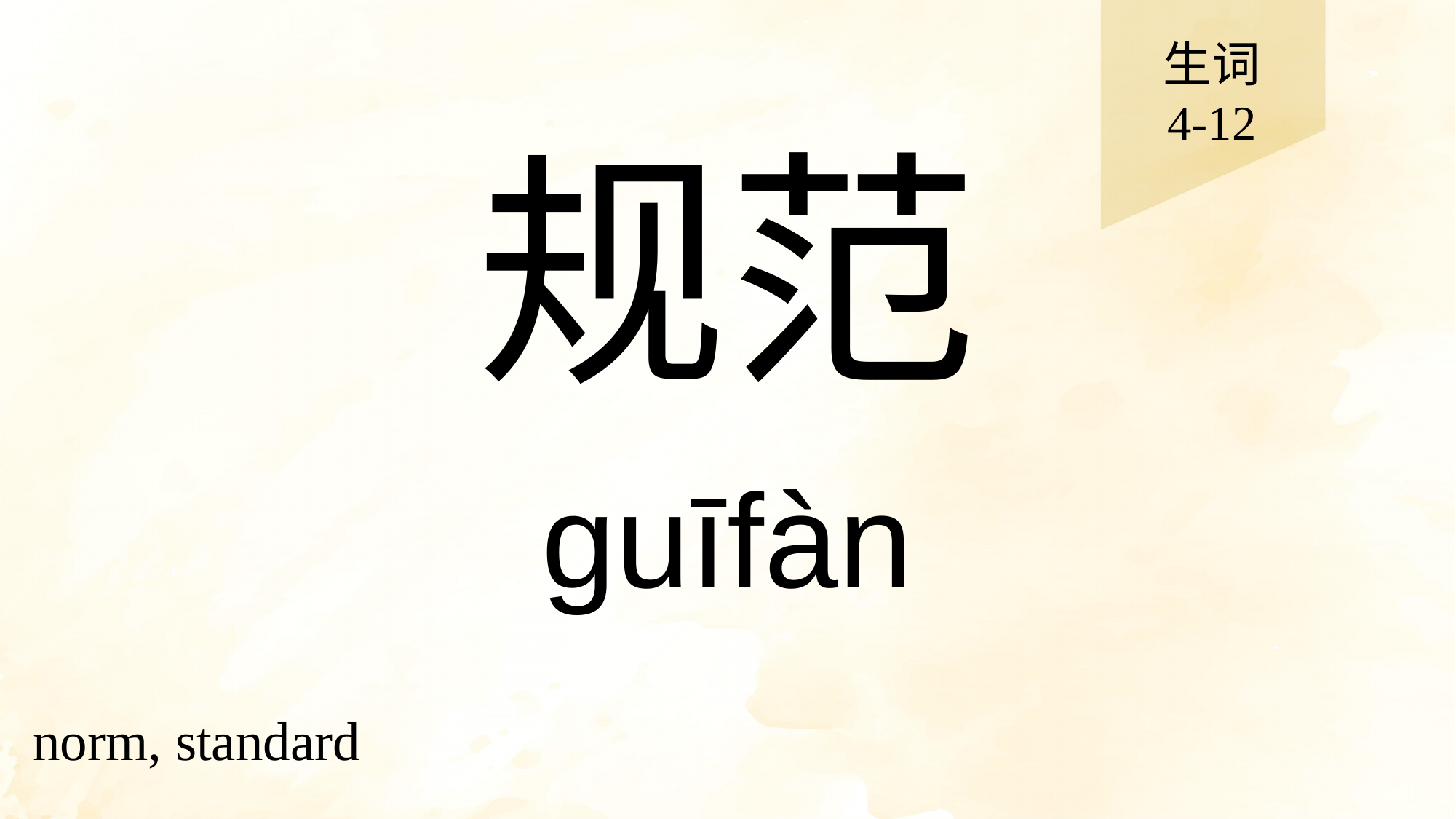

生词
4-12
# 规范
guīfàn
norm, standard